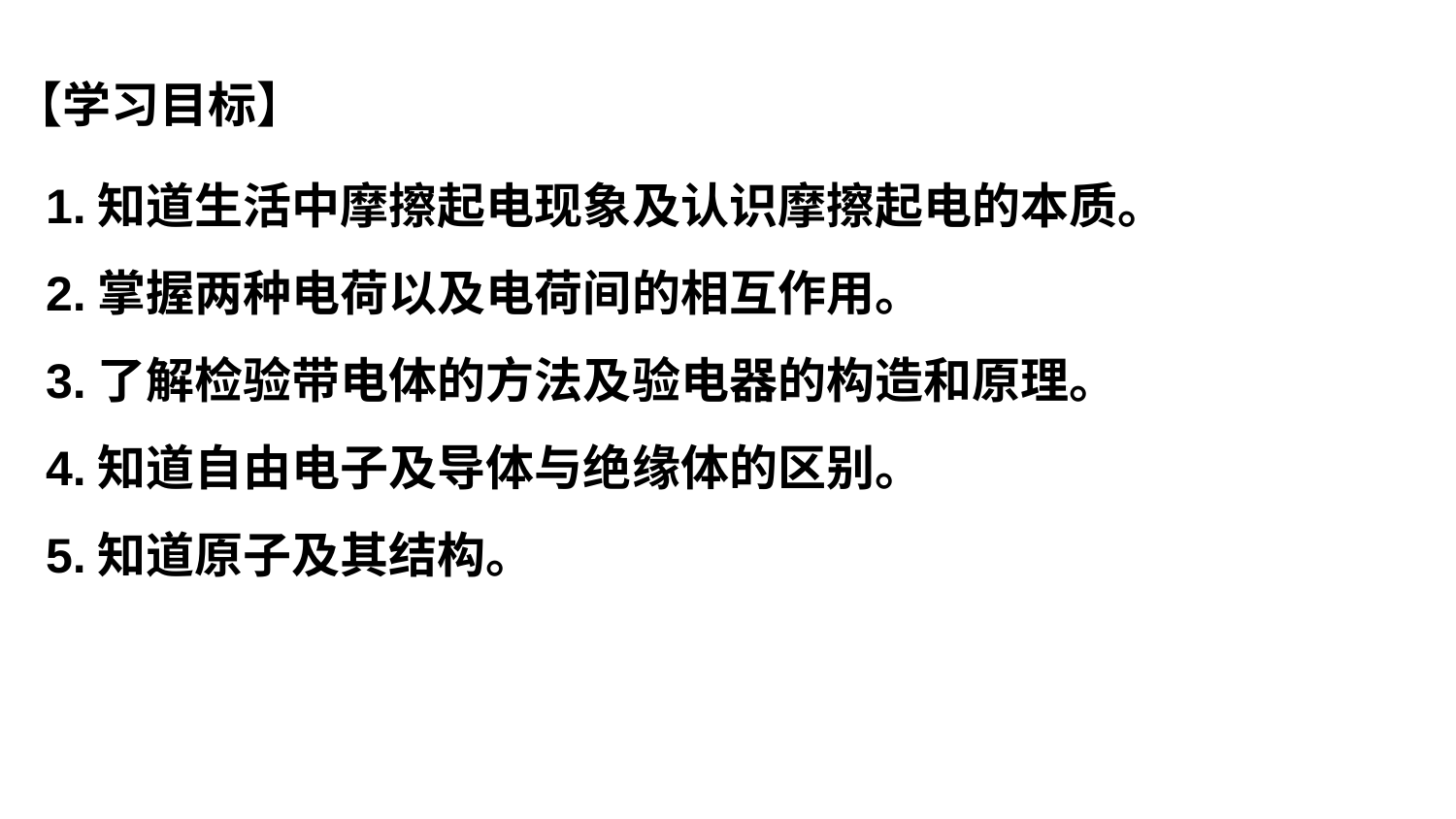

【学习目标】
1.知道生活中摩擦起电现象及认识摩擦起电的本质。
2.掌握两种电荷以及电荷间的相互作用。
3.了解检验带电体的方法及验电器的构造和原理。
4.知道自由电子及导体与绝缘体的区别。
5.知道原子及其结构。